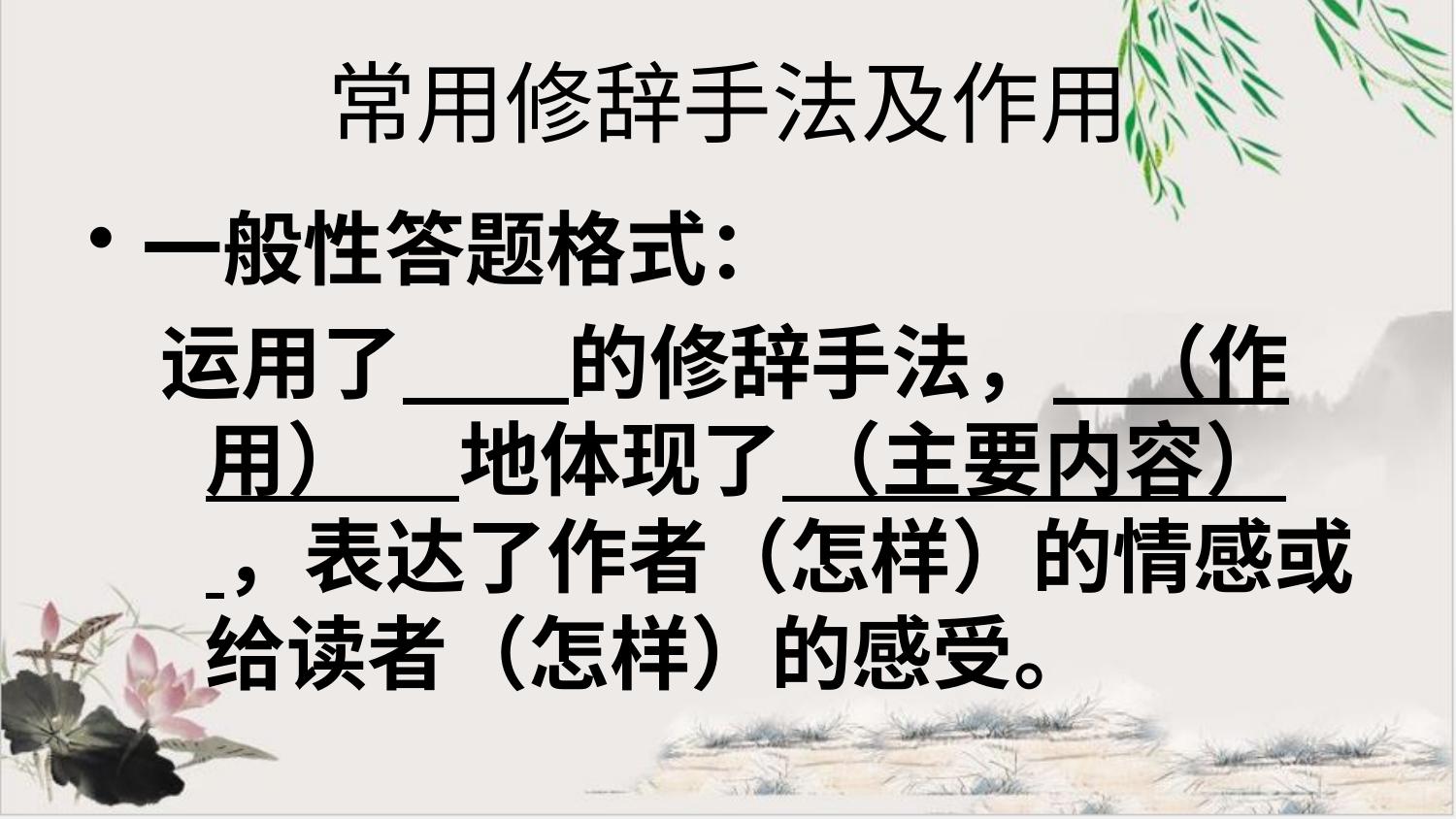

# 常用修辞手法及作用
一般性答题格式：
运用了         的修辞手法，    （作用）     地体现了 （主要内容） ，表达了作者（怎样）的情感或给读者（怎样）的感受。